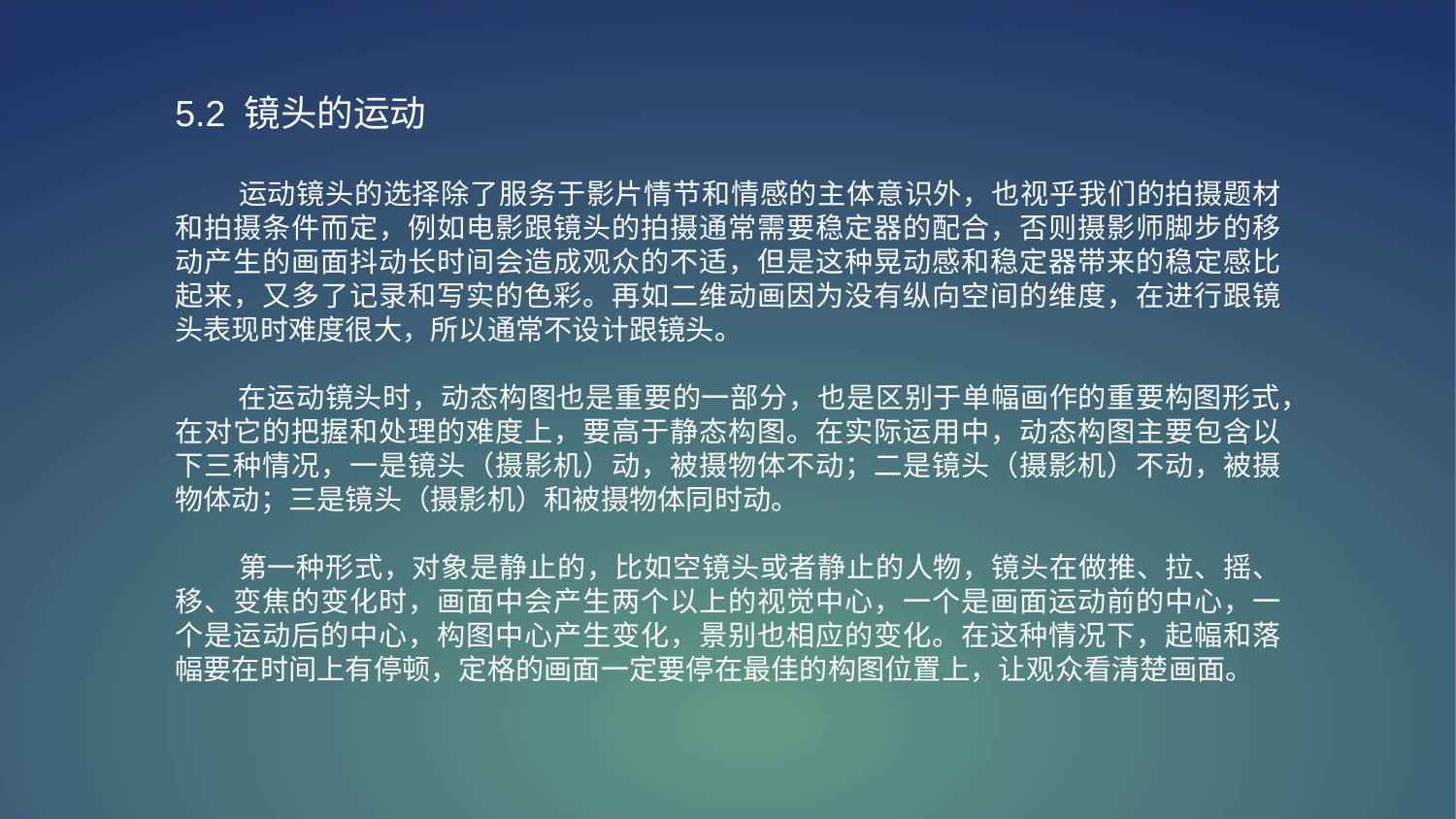

5.2 镜头的运动
  运动镜头的选择除了服务于影片情节和情感的主体意识外，也视乎我们的拍摄题材和拍摄条件而定，例如电影跟镜头的拍摄通常需要稳定器的配合，否则摄影师脚步的移动产生的画面抖动长时间会造成观众的不适，但是这种晃动感和稳定器带来的稳定感比起来，又多了记录和写实的色彩。再如二维动画因为没有纵向空间的维度，在进行跟镜头表现时难度很大，所以通常不设计跟镜头。

  在运动镜头时，动态构图也是重要的一部分，也是区别于单幅画作的重要构图形式，在对它的把握和处理的难度上，要高于静态构图。在实际运用中，动态构图主要包含以下三种情况，一是镜头（摄影机）动，被摄物体不动；二是镜头（摄影机）不动，被摄物体动；三是镜头（摄影机）和被摄物体同时动。

  第一种形式，对象是静止的，比如空镜头或者静止的人物，镜头在做推、拉、摇、移、变焦的变化时，画面中会产生两个以上的视觉中心，一个是画面运动前的中心，一个是运动后的中心，构图中心产生变化，景别也相应的变化。在这种情况下，起幅和落幅要在时间上有停顿，定格的画面一定要停在最佳的构图位置上，让观众看清楚画面。